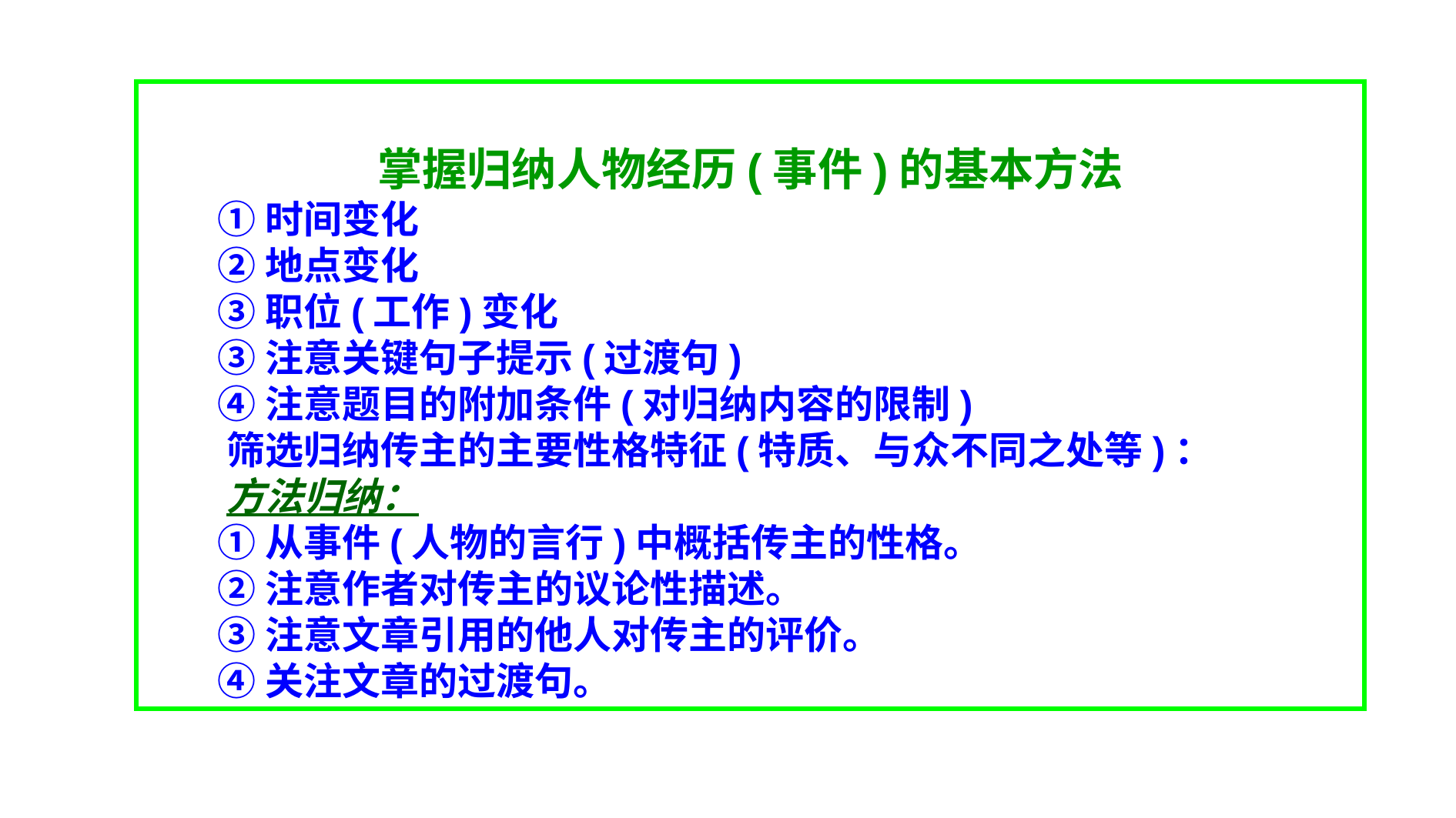

掌握归纳人物经历(事件)的基本方法
        ①时间变化
        ②地点变化
        ③职位(工作)变化
        ③注意关键句子提示(过渡句)
        ④注意题目的附加条件(对归纳内容的限制)
        筛选归纳传主的主要性格特征(特质、与众不同之处等)：
        方法归纳：
        ①从事件(人物的言行)中概括传主的性格。
        ②注意作者对传主的议论性描述。
        ③注意文章引用的他人对传主的评价。
        ④关注文章的过渡句。